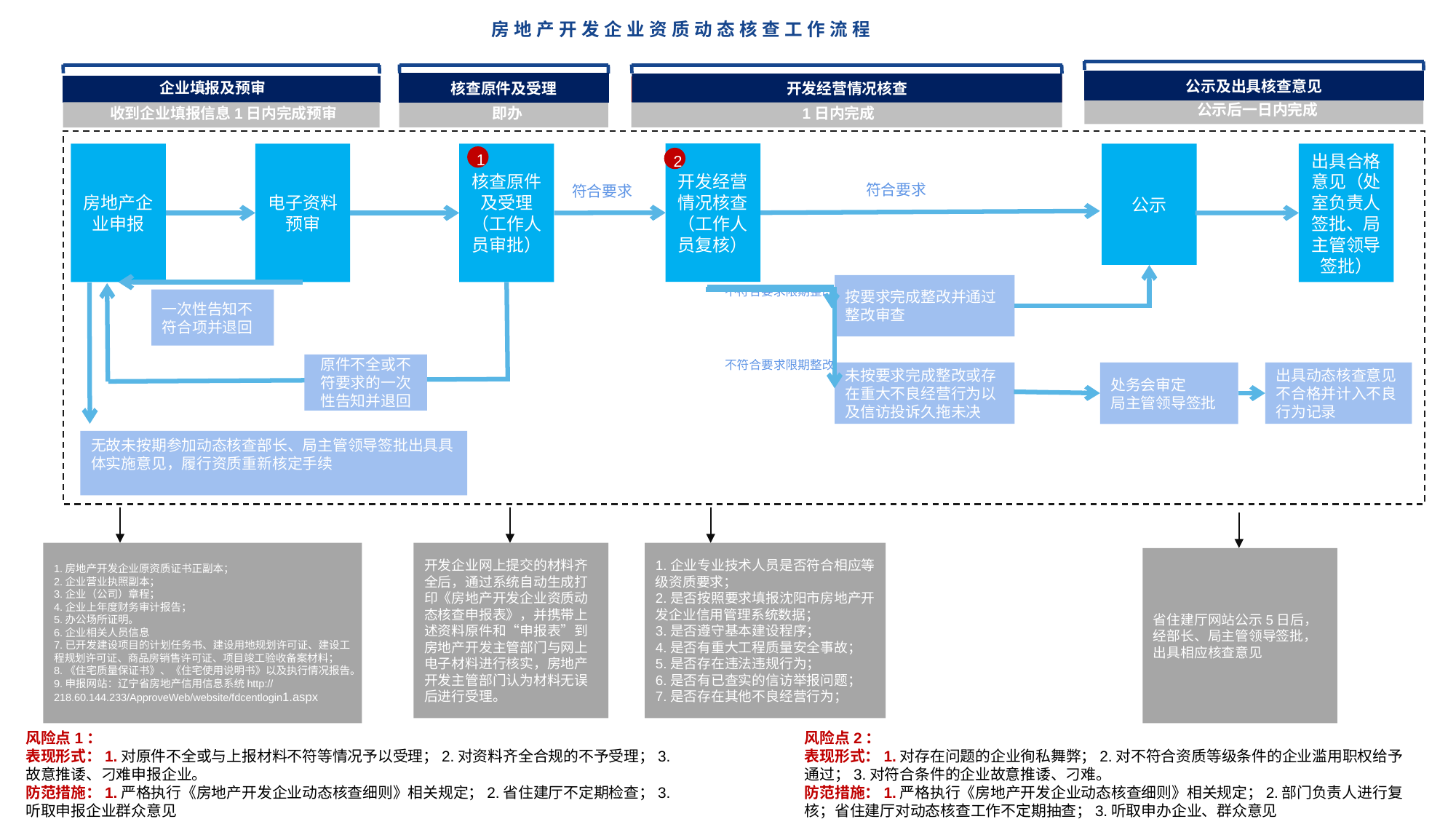

# 房地产开发企业资质动态核查工作流程
公示及出具核查意见
企业填报及预审

核查原件及受理
开发经营情况核查

公示后一日内完成
收到企业填报信息1日内完成预审
即办
1日内完成

开发经营情况核查（工作人员复核）
房地产企业申报
电子资料预审
核查原件及受理（工作人员审批）
公示
出具合格意见（处室负责人签批、局主管领导签批）
1

2

 符合要求
 符合要求
 不符合要求限期整改
按要求完成整改并通过整改审查
一次性告知不符合项并退回
 不符合要求限期整改
原件不全或不符要求的一次性告知并退回
未按要求完成整改或存在重大不良经营行为以及信访投诉久拖未决
处务会审定
局主管领导签批
出具动态核查意见不合格并计入不良行为记录
无故未按期参加动态核查部长、局主管领导签批出具具体实施意见，履行资质重新核定手续

1.房地产开发企业原资质证书正副本；
2.企业营业执照副本；
3.企业（公司）章程；
4.企业上年度财务审计报告；
5.办公场所证明。
6.企业相关人员信息
7.已开发建设项目的计划任务书、建设用地规划许可证、建设工程规划许可证、商品房销售许可证、项目竣工验收备案材料；
8.《住宅质量保证书》、《住宅使用说明书》以及执行情况报告。
9.申报网站：辽宁省房地产信用信息系统http://218.60.144.233/ApproveWeb/website/fdcentlogin1.aspx
开发企业网上提交的材料齐全后，通过系统自动生成打印《房地产开发企业资质动态核查申报表》，并携带上述资料原件和“申报表”到房地产开发主管部门与网上电子材料进行核实，房地产开发主管部门认为材料无误后进行受理。
1.企业专业技术人员是否符合相应等级资质要求；
2.是否按照要求填报沈阳市房地产开发企业信用管理系统数据；
3.是否遵守基本建设程序；
4.是否有重大工程质量安全事故；
5.是否存在违法违规行为；
6.是否有已查实的信访举报问题；
7.是否存在其他不良经营行为；
省住建厅网站公示5日后，经部长、局主管领导签批，出具相应核查意见
风险点1：
表现形式：1.对原件不全或与上报材料不符等情况予以受理；2.对资料齐全合规的不予受理；3.故意推诿、刁难申报企业。
防范措施：1.严格执行《房地产开发企业动态核查细则》相关规定；2.省住建厅不定期检查；3.听取申报企业群众意见
风险点2：
表现形式：1.对存在问题的企业徇私舞弊；2.对不符合资质等级条件的企业滥用职权给予通过；3.对符合条件的企业故意推诿、刁难。
防范措施：1.严格执行《房地产开发企业动态核查细则》相关规定；2.部门负责人进行复核；省住建厅对动态核查工作不定期抽查；3.听取申办企业、群众意见